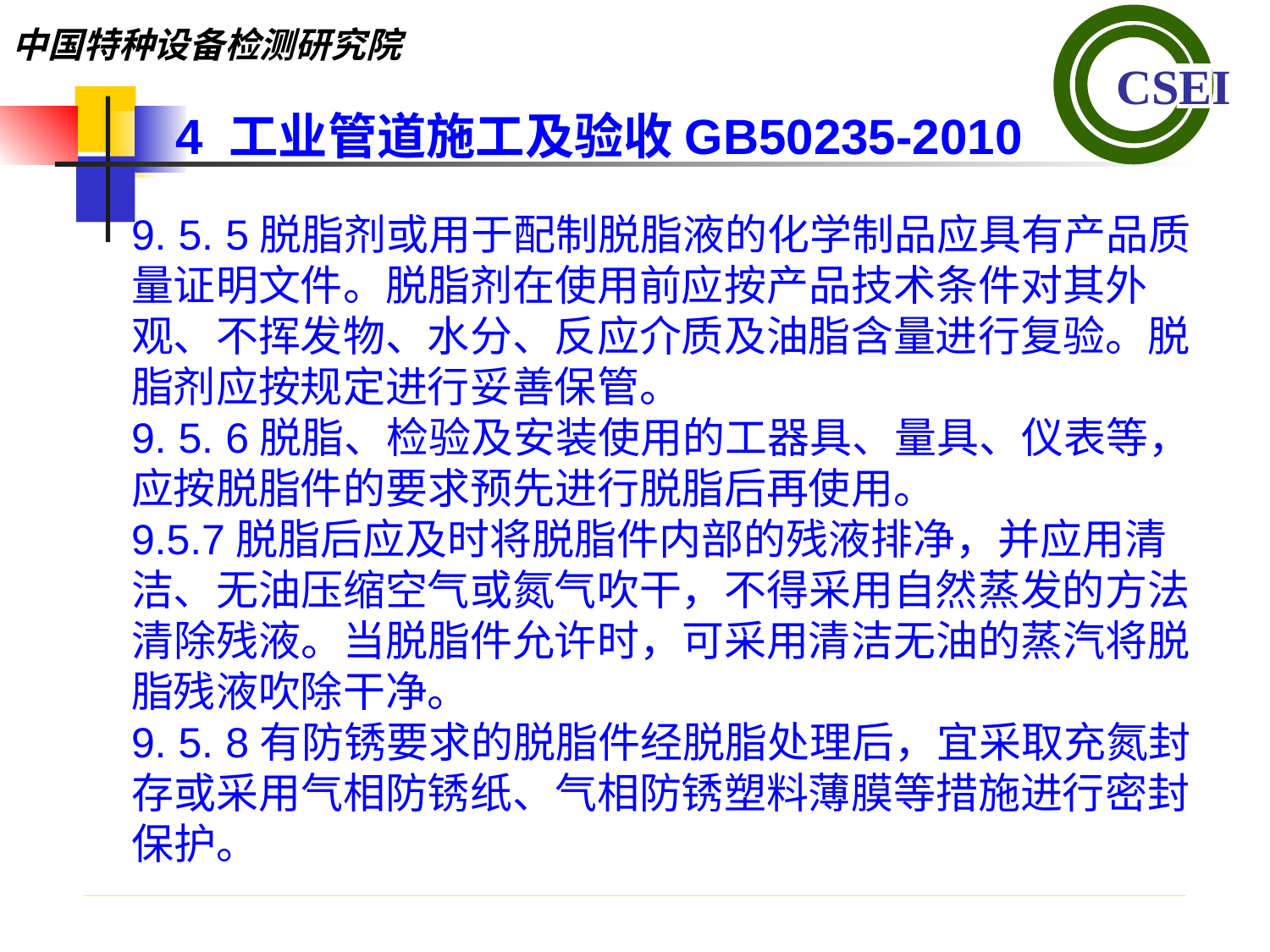

4 工业管道施工及验收GB50235-2010
9. 5. 5脱脂剂或用于配制脱脂液的化学制品应具有产品质量证明文件。脱脂剂在使用前应按产品技术条件对其外观、不挥发物、水分、反应介质及油脂含量进行复验。脱脂剂应按规定进行妥善保管。
9. 5. 6脱脂、检验及安装使用的工器具、量具、仪表等，应按脱脂件的要求预先进行脱脂后再使用。
9.5.7脱脂后应及时将脱脂件内部的残液排净，并应用清洁、无油压缩空气或氮气吹干，不得采用自然蒸发的方法清除残液。当脱脂件允许时，可采用清洁无油的蒸汽将脱脂残液吹除干净。
9. 5. 8有防锈要求的脱脂件经脱脂处理后，宜采取充氮封存或采用气相防锈纸、气相防锈塑料薄膜等措施进行密封保护。